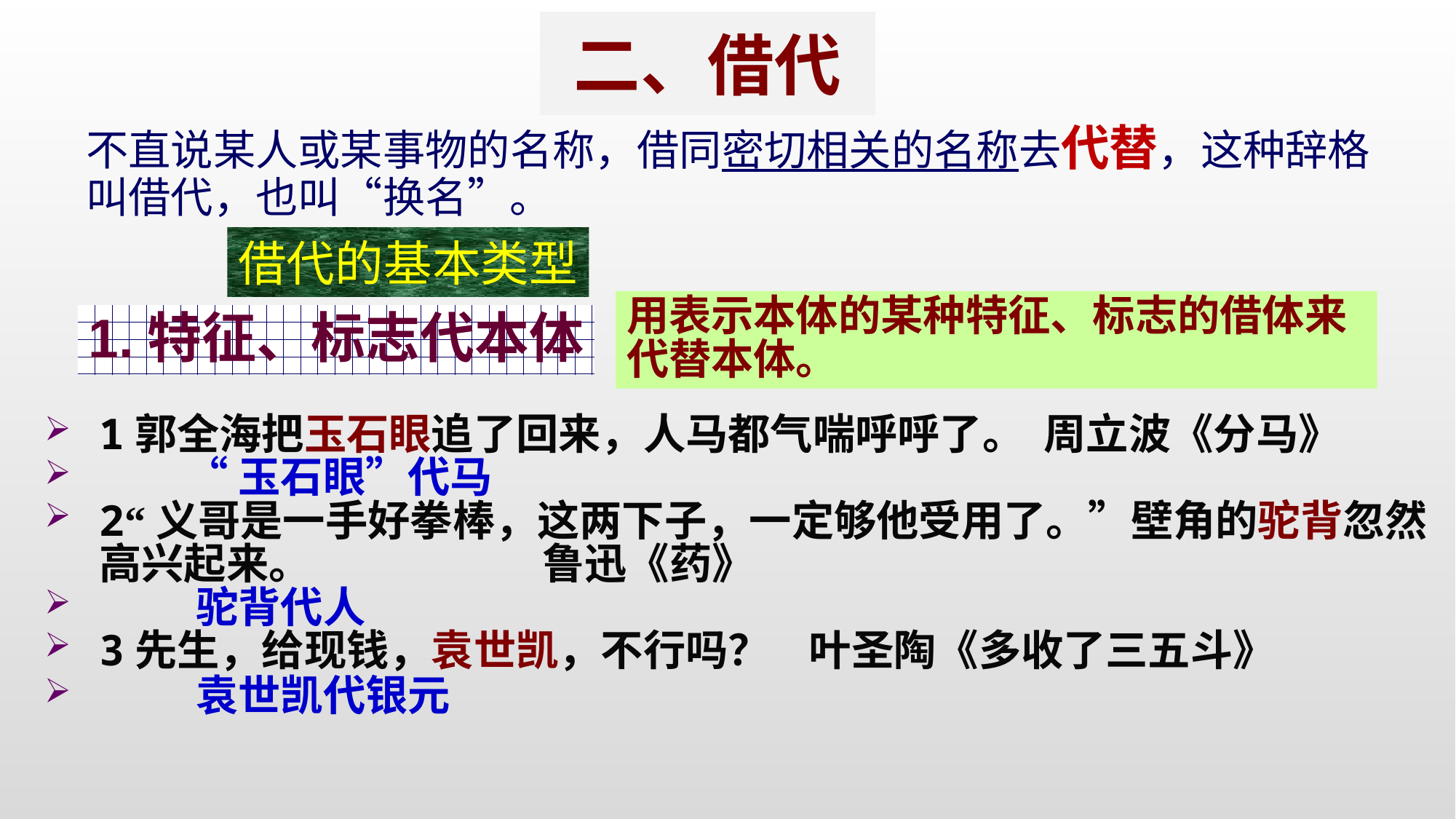

二、借代
不直说某人或某事物的名称，借同密切相关的名称去代替，这种辞格叫借代，也叫“换名”。
借代的基本类型
用表示本体的某种特征、标志的借体来代替本体。
1.特征、标志代本体
1郭全海把玉石眼追了回来，人马都气喘呼呼了。  周立波《分马》
         “玉石眼”代马
2“义哥是一手好拳棒，这两下子，一定够他受用了。”壁角的驼背忽然高兴起来。                        鲁迅《药》
         驼背代人
3先生，给现钱，袁世凯，不行吗？    叶圣陶《多收了三五斗》
         袁世凯代银元